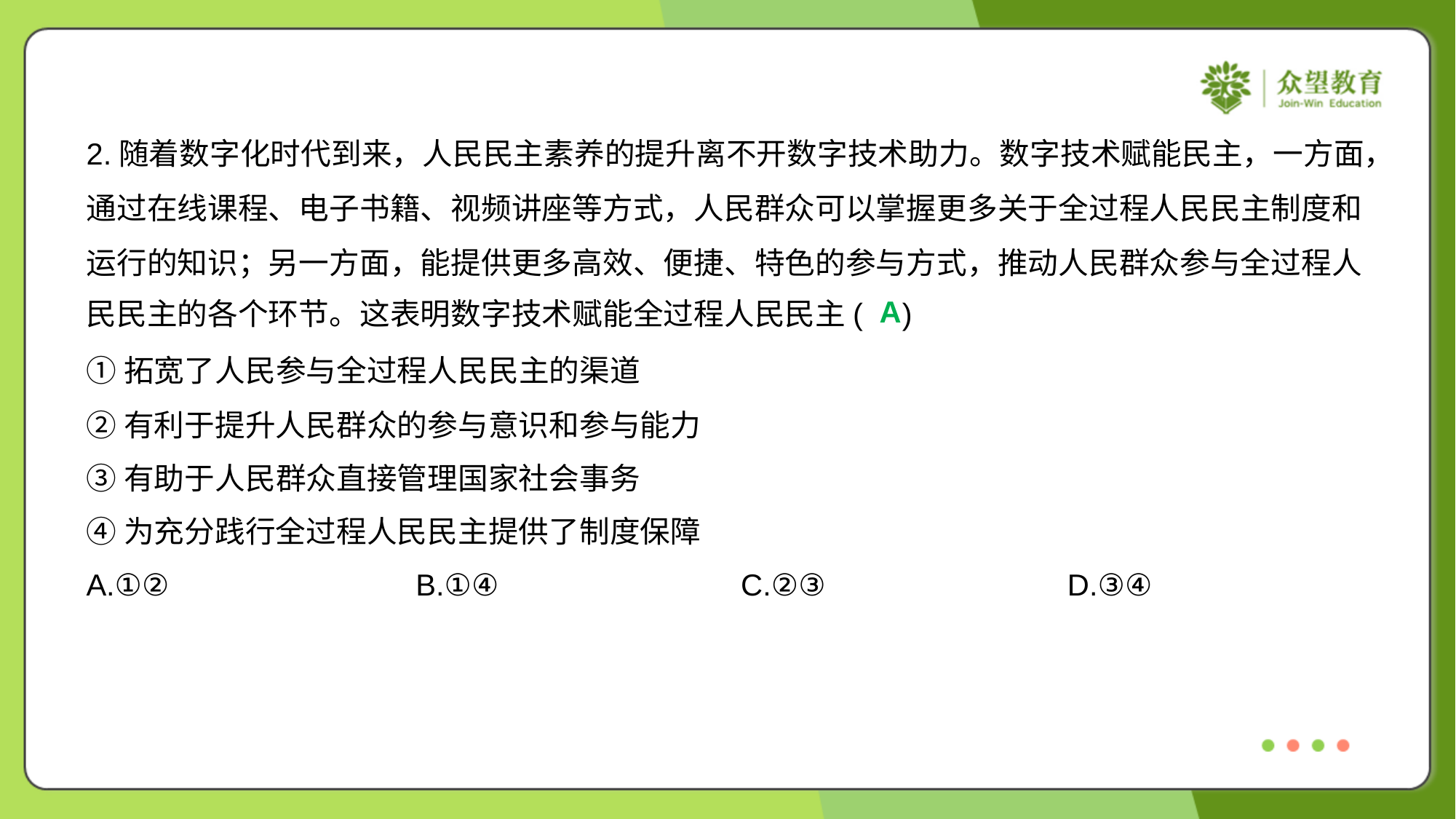

2.随着数字化时代到来，人民民主素养的提升离不开数字技术助力。数字技术赋能民主，一方面，
通过在线课程、电子书籍、视频讲座等方式，人民群众可以掌握更多关于全过程人民民主制度和
运行的知识；另一方面，能提供更多高效、便捷、特色的参与方式，推动人民群众参与全过程人
民民主的各个环节。这表明数字技术赋能全过程人民民主(     )
A
①拓宽了人民参与全过程人民民主的渠道
②有利于提升人民群众的参与意识和参与能力
③有助于人民群众直接管理国家社会事务
④为充分践行全过程人民民主提供了制度保障
A.①②	B.①④	C.②③	D.③④